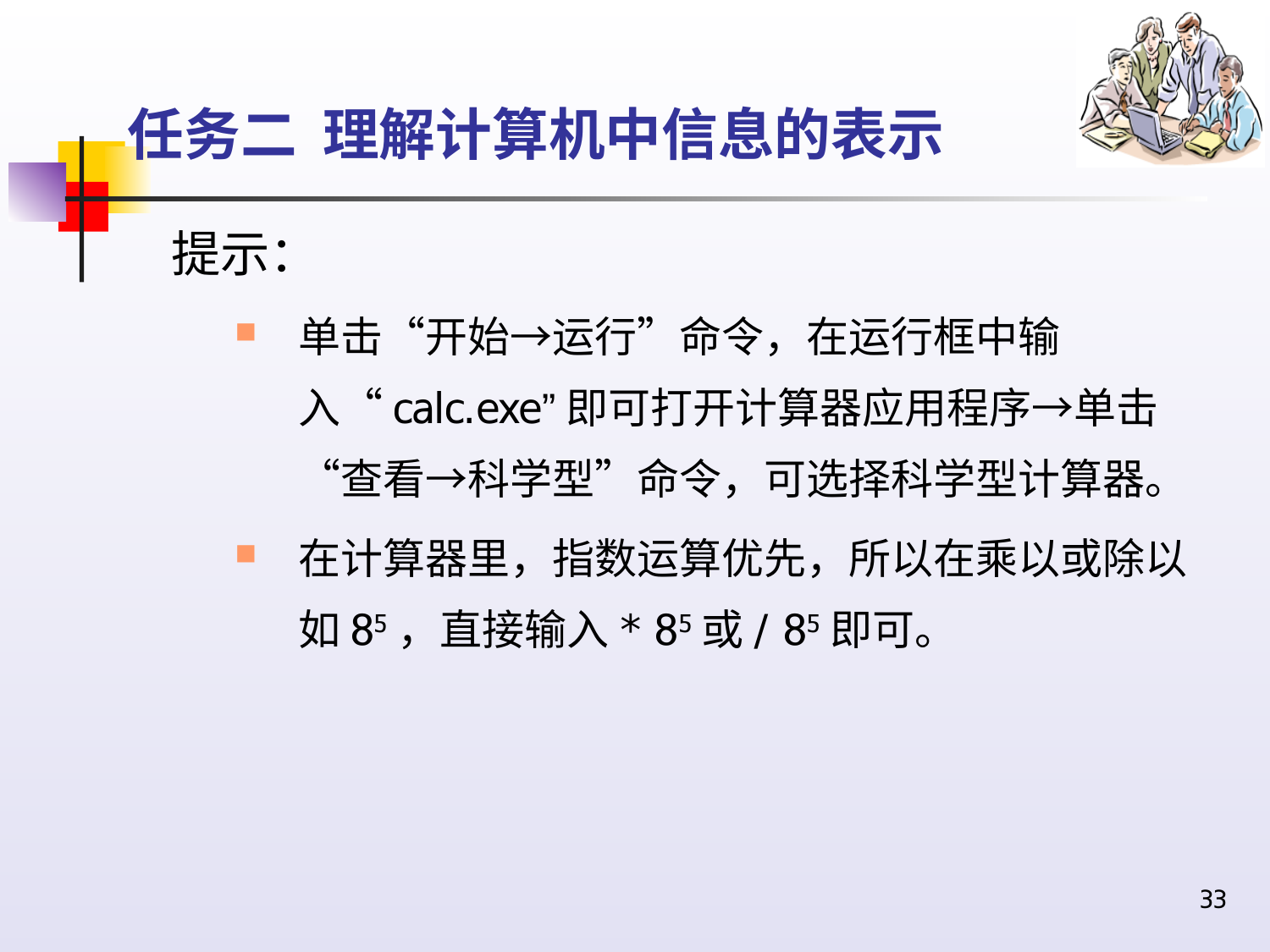

# 任务二  理解计算机中信息的表示
提示：
单击“开始→运行”命令，在运行框中输入“calc.exe”即可打开计算器应用程序→单击“查看→科学型”命令，可选择科学型计算器。
在计算器里，指数运算优先，所以在乘以或除以如85，直接输入* 85或/ 85即可。
33